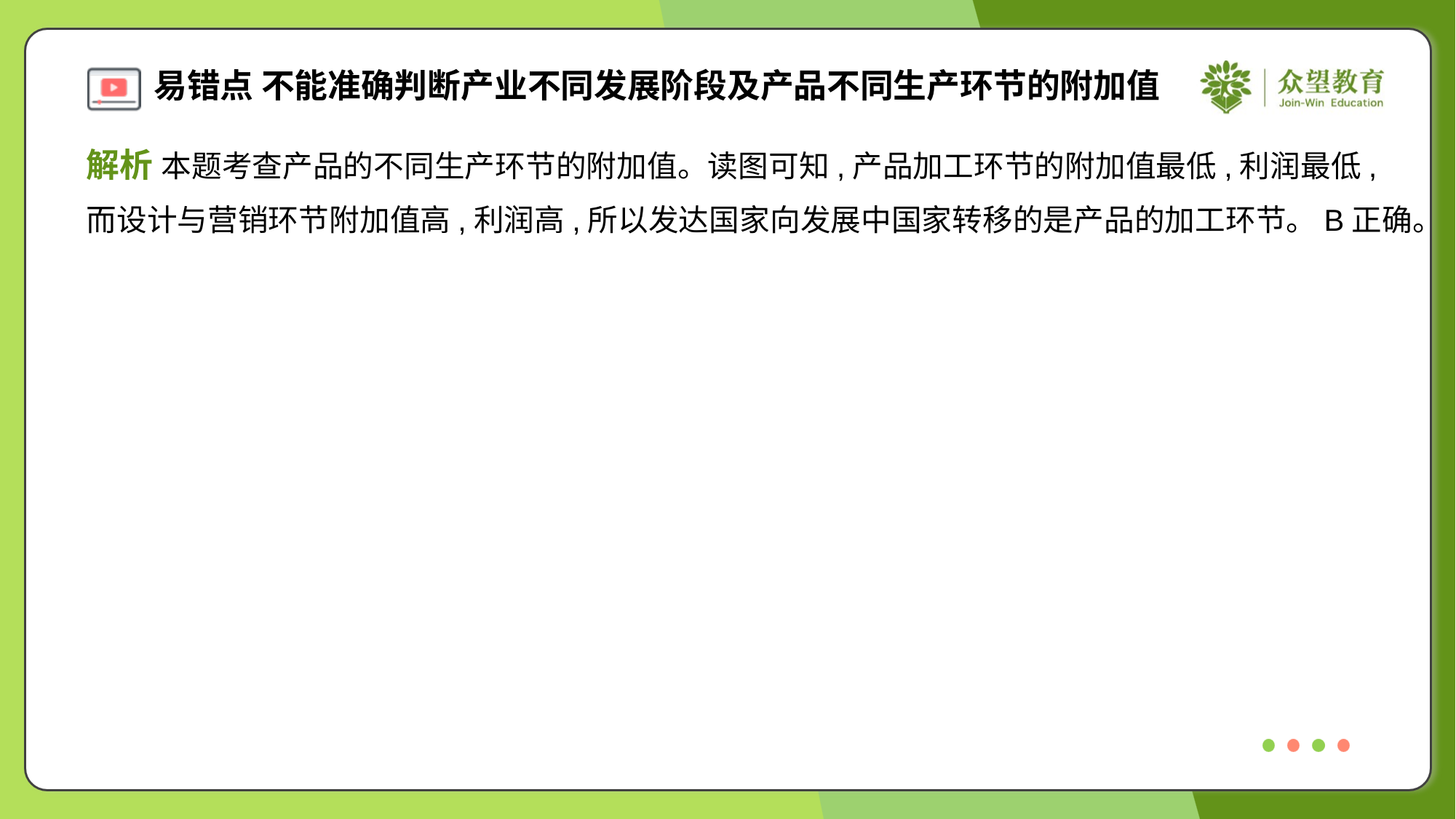

解析 本题考查产品的不同生产环节的附加值。读图可知,产品加工环节的附加值最低,利润最低,
而设计与营销环节附加值高,利润高,所以发达国家向发展中国家转移的是产品的加工环节。B正确。